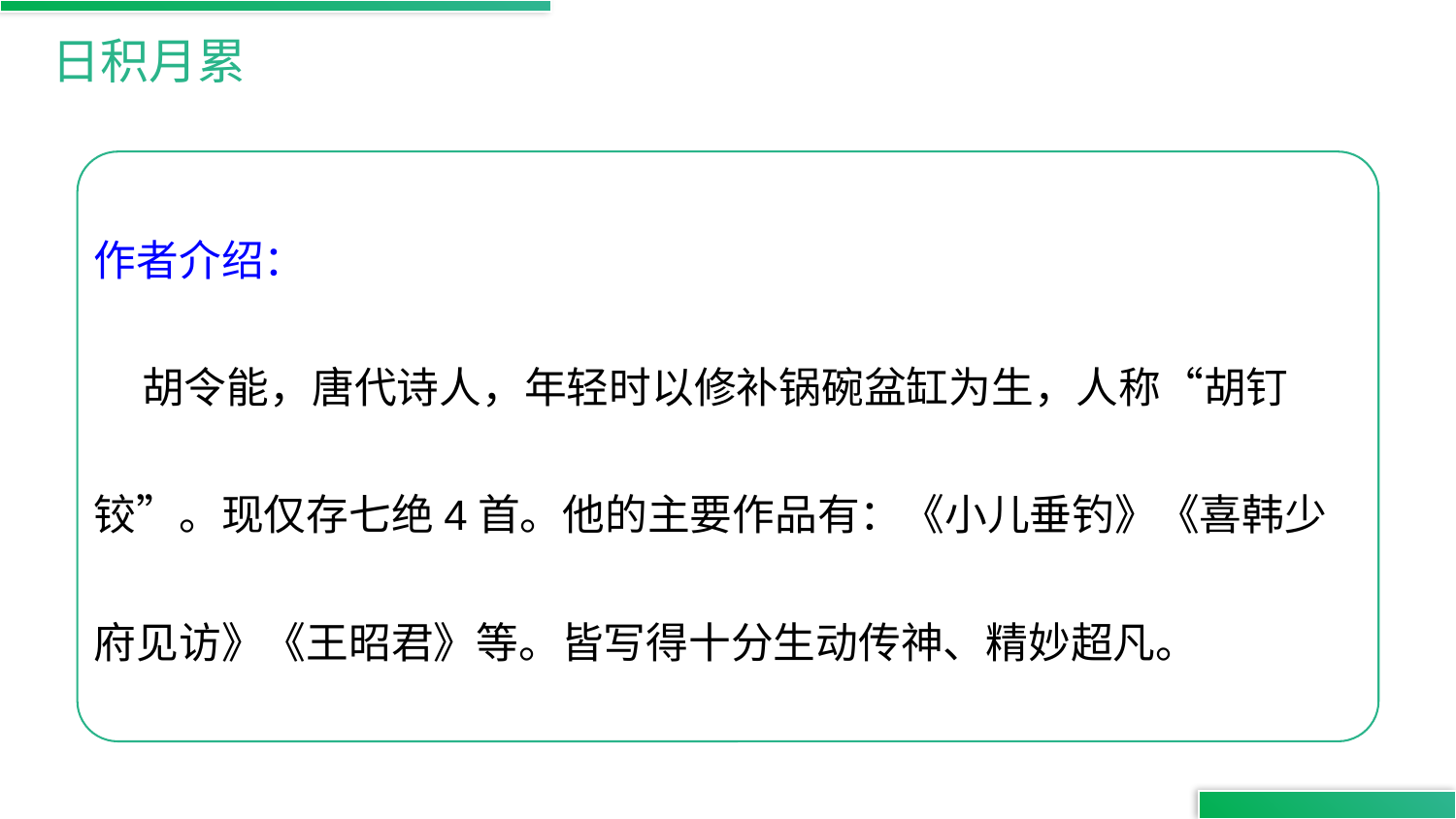

日积月累

作者介绍：
    胡令能，唐代诗人，年轻时以修补锅碗盆缸为生，人称“胡钉铰”。现仅存七绝4首。他的主要作品有：《小儿垂钓》《喜韩少府见访》《王昭君》等。皆写得十分生动传神、精妙超凡。